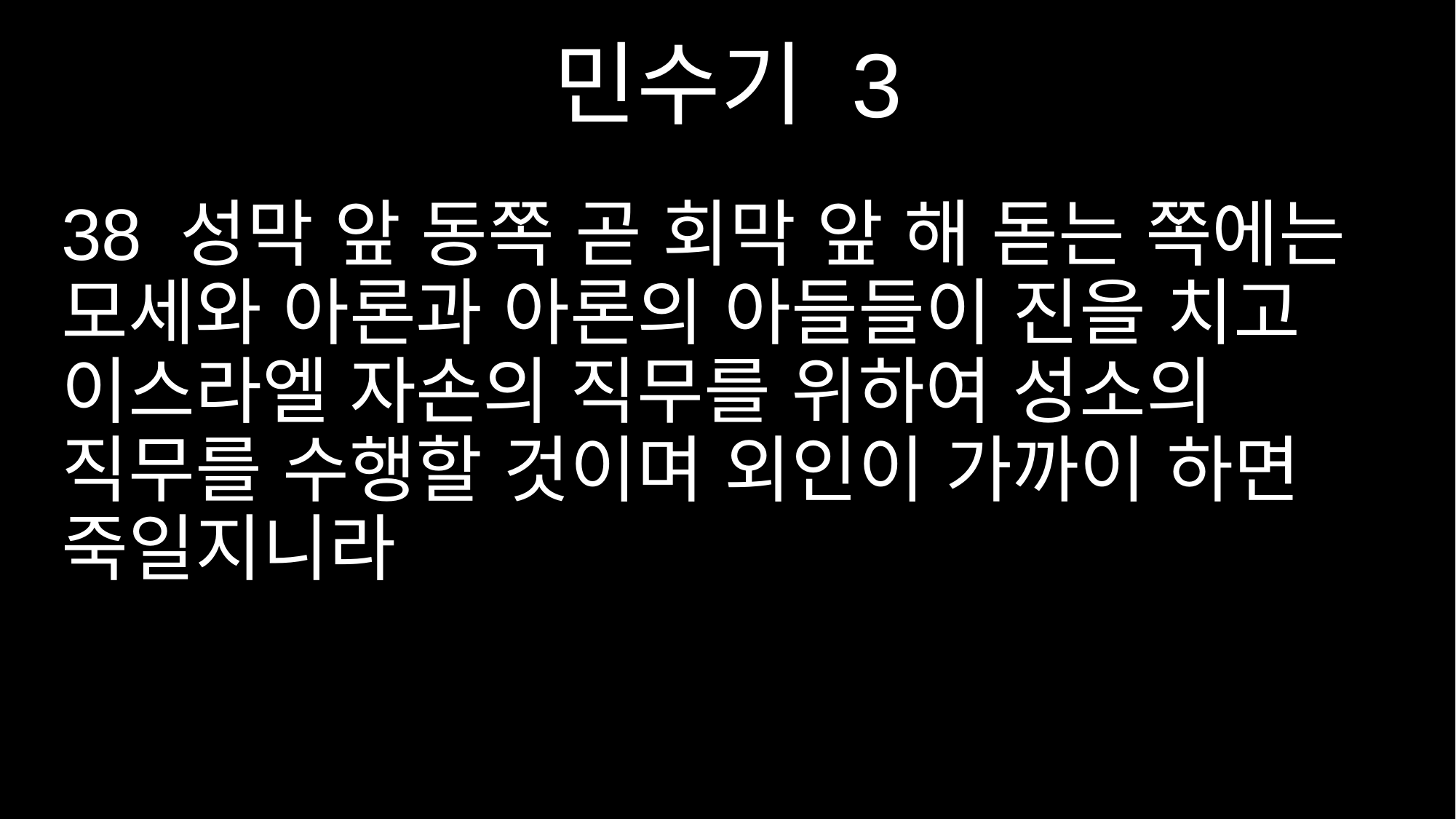

민수기 3
38 성막 앞 동쪽 곧 회막 앞 해 돋는 쪽에는 모세와 아론과 아론의 아들들이 진을 치고 이스라엘 자손의 직무를 위하여 성소의 직무를 수행할 것이며 외인이 가까이 하면 죽일지니라